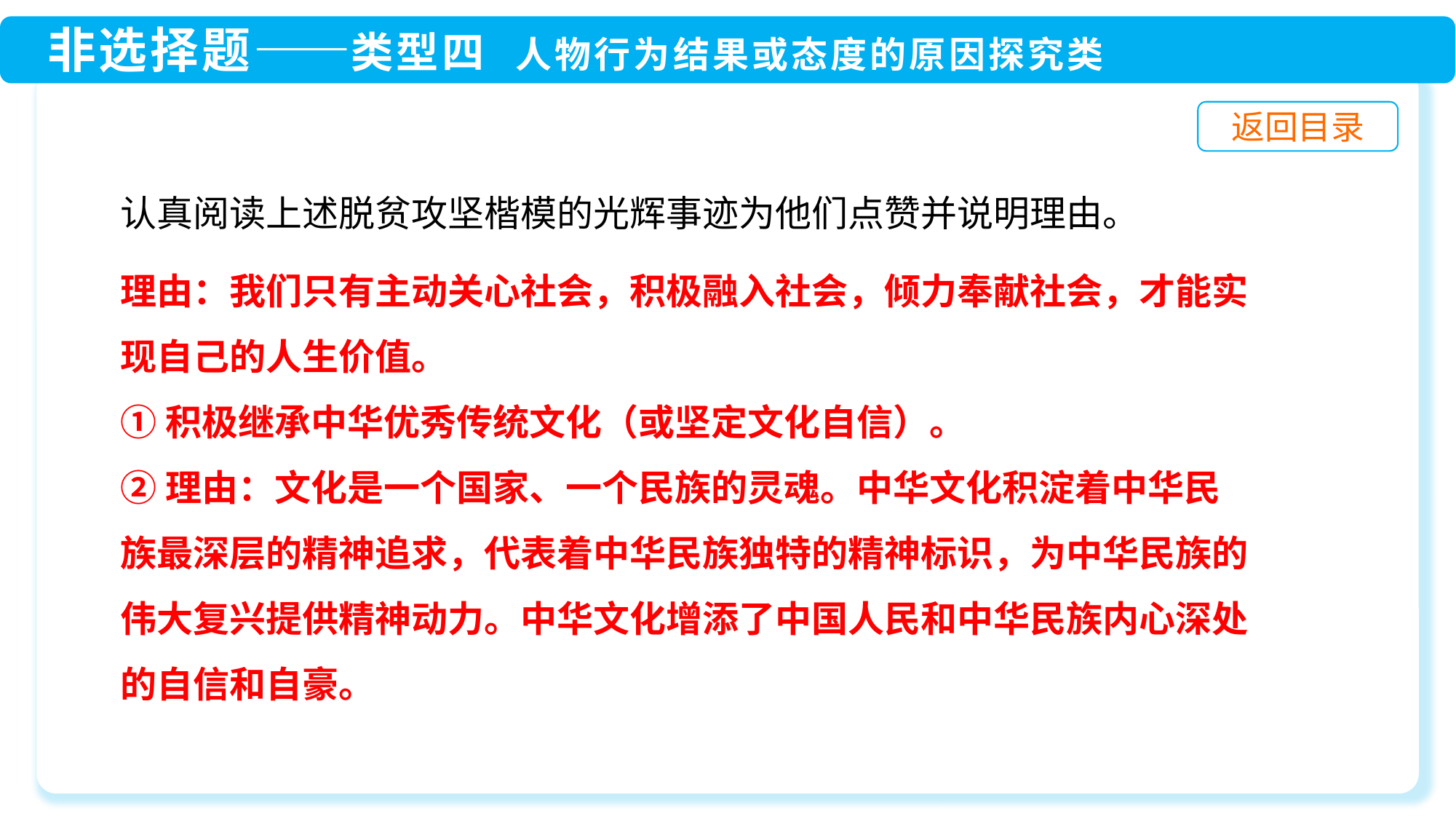

认真阅读上述脱贫攻坚楷模的光辉事迹为他们点赞并说明理由。

理由：我们只有主动关心社会，积极融入社会，倾力奉献社会，才能实现自己的人生价值。
①积极继承中华优秀传统文化（或坚定文化自信）。
②理由：文化是一个国家、一个民族的灵魂。中华文化积淀着中华民族最深层的精神追求，代表着中华民族独特的精神标识，为中华民族的伟大复兴提供精神动力。中华文化增添了中国人民和中华民族内心深处的自信和自豪。